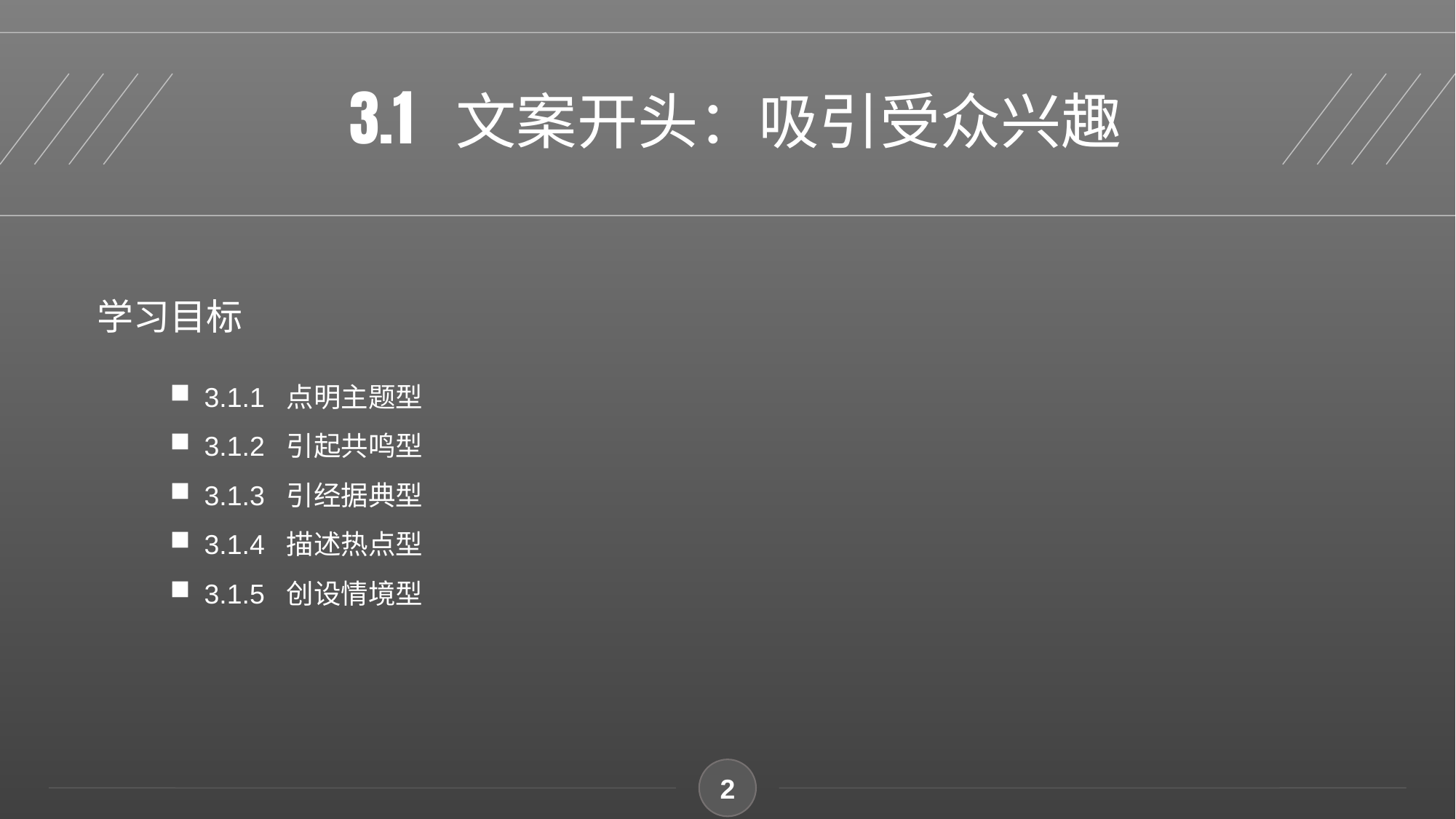

3.1  文案开头：吸引受众兴趣

学习目标
3.1.1  点明主题型
3.1.2  引起共鸣型
3.1.3  引经据典型
3.1.4  描述热点型
3.1.5  创设情境型